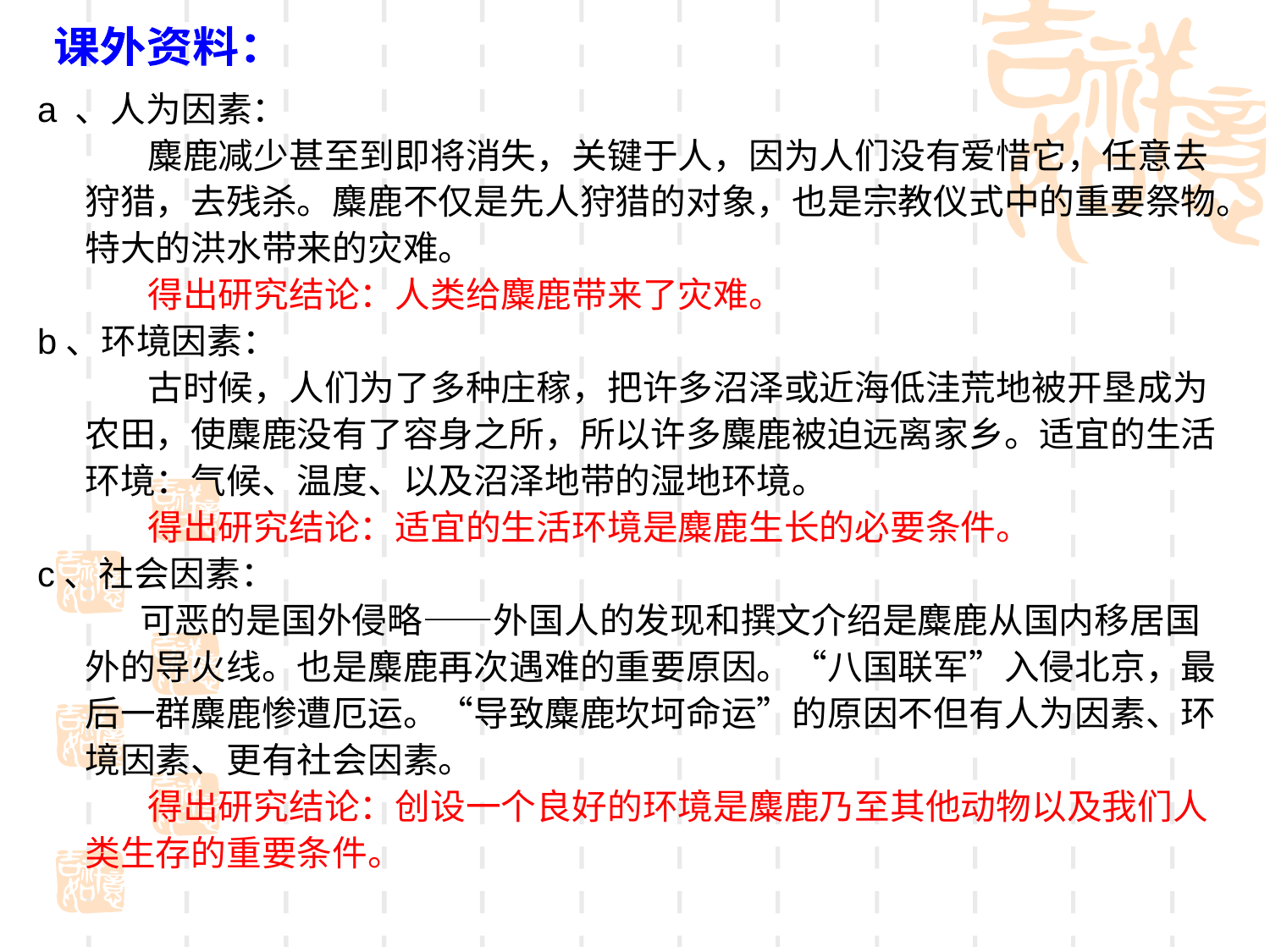

课外资料：
a 、人为因素：
             麋鹿减少甚至到即将消失，关键于人，因为人们没有爱惜它，任意去狩猎，去残杀。麋鹿不仅是先人狩猎的对象，也是宗教仪式中的重要祭物。特大的洪水带来的灾难。
             得出研究结论：人类给麋鹿带来了灾难。
b、环境因素：
             古时候，人们为了多种庄稼，把许多沼泽或近海低洼荒地被开垦成为农田，使麋鹿没有了容身之所，所以许多麋鹿被迫远离家乡。适宜的生活环境：气候、温度、以及沼泽地带的湿地环境。
             得出研究结论：适宜的生活环境是麋鹿生长的必要条件。
c、社会因素：
            可恶的是国外侵略——外国人的发现和撰文介绍是麋鹿从国内移居国外的导火线。也是麋鹿再次遇难的重要原因。“八国联军”入侵北京，最后一群麋鹿惨遭厄运。“导致麋鹿坎坷命运”的原因不但有人为因素、环境因素、更有社会因素。
             得出研究结论：创设一个良好的环境是麋鹿乃至其他动物以及我们人类生存的重要条件。